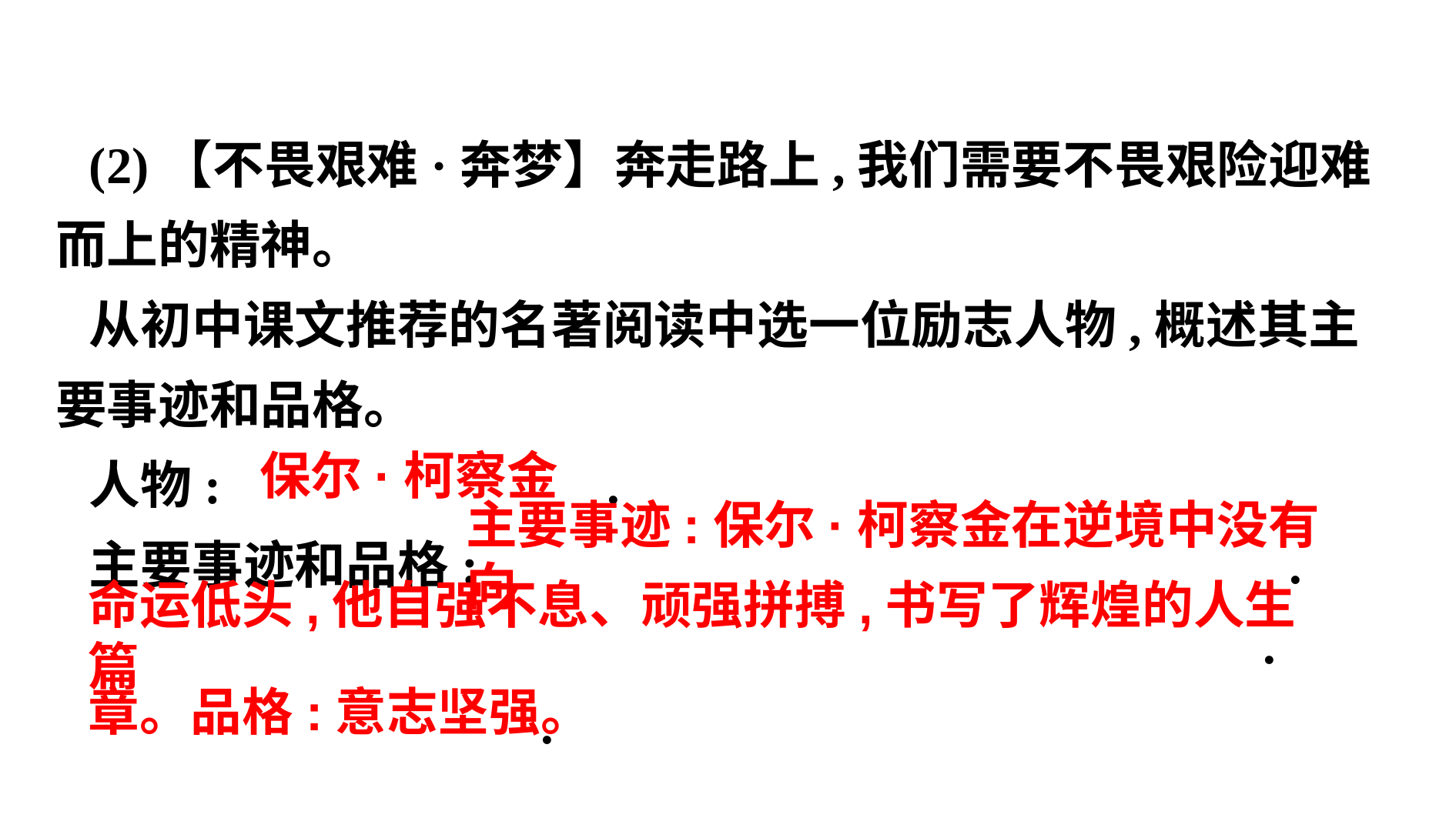

(2)【不畏艰难·奔梦】奔走路上,我们需要不畏艰险迎难而上的精神。
从初中课文推荐的名著阅读中选一位励志人物,概述其主要事迹和品格。
人物:　                      　.
主要事迹和品格:                                                               .
                                                                                           .
                                   .
　保尔·柯察金

主要事迹:保尔·柯察金在逆境中没有向
命运低头,他自强不息、顽强拼搏,书写了辉煌的人生篇
章。品格:意志坚强。